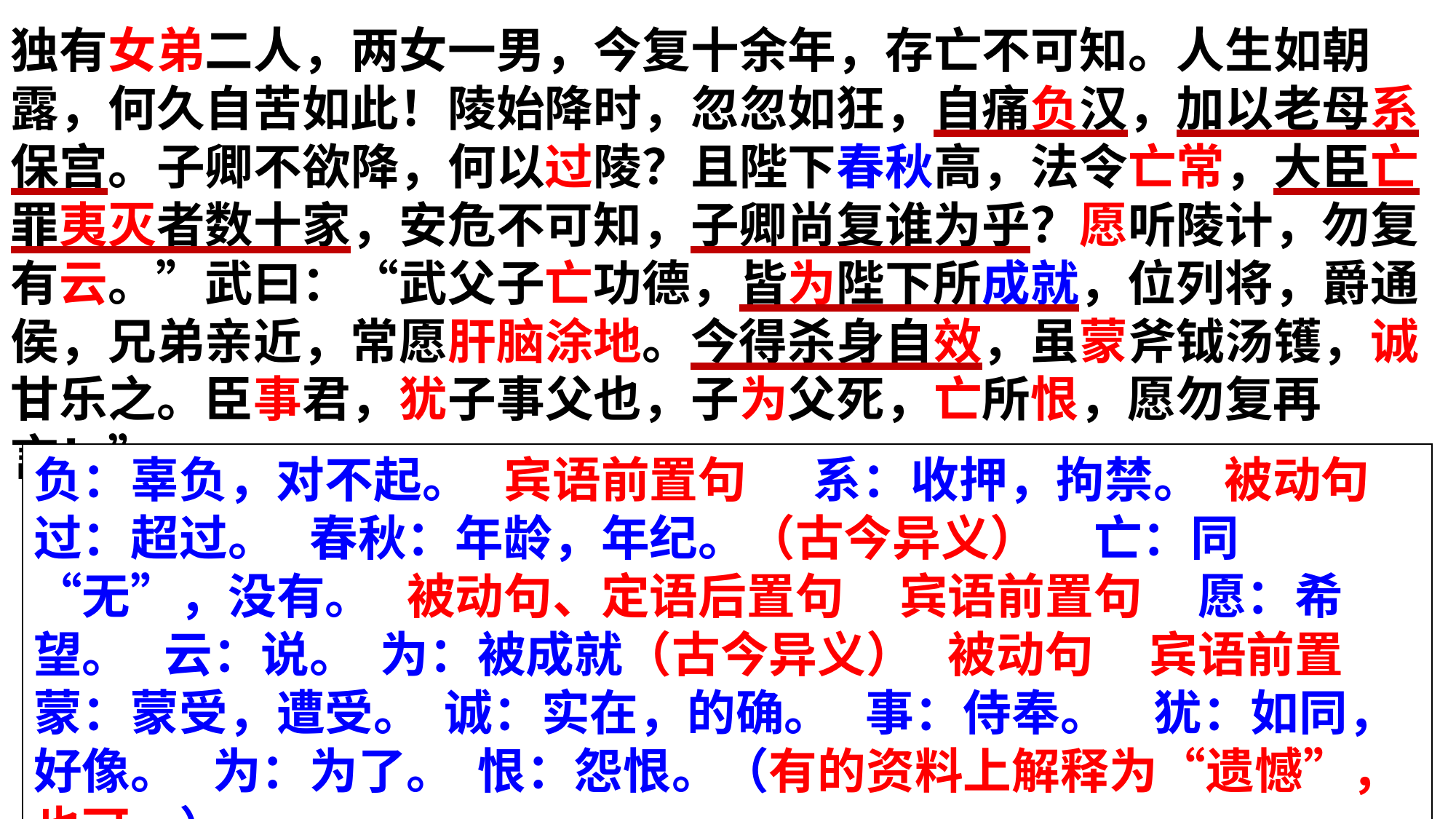

独有女弟二人，两女一男，今复十余年，存亡不可知。人生如朝露，何久自苦如此！陵始降时，忽忽如狂，自痛负汉，加以老母系保宫。子卿不欲降，何以过陵？且陛下春秋高，法令亡常，大臣亡罪夷灭者数十家，安危不可知，子卿尚复谁为乎？愿听陵计，勿复有云。”武曰：“武父子亡功德，皆为陛下所成就，位列将，爵通侯，兄弟亲近，常愿肝脑涂地。今得杀身自效，虽蒙斧钺汤镬，诚甘乐之。臣事君，犹子事父也，子为父死，亡所恨，愿勿复再言！”
负：辜负，对不起。   宾语前置句      系：收押，拘禁。  被动句过：超过。   春秋：年龄，年纪。（古今异义）     亡：同“无”，没有。   被动句、定语后置句     宾语前置句     愿：希望。   云：说。  为：被成就（古今异义）   被动句     宾语前置     蒙：蒙受，遭受。  诚：实在，的确。   事：侍奉。    犹：如同，好像。   为：为了。  恨：怨恨。（有的资料上解释为“遗憾”，也可。）